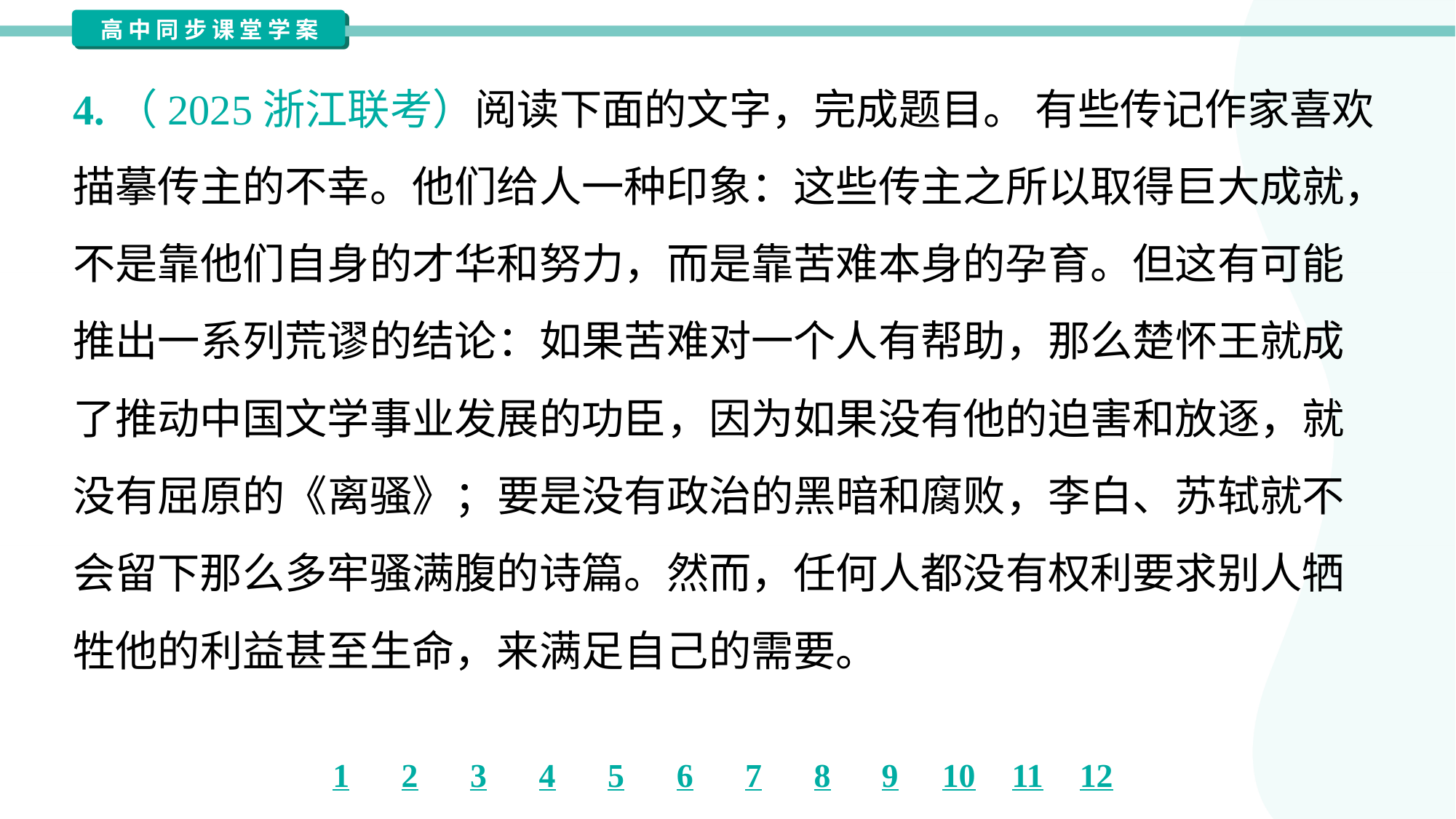

4.（2025浙江联考）阅读下面的文字，完成题目。 有些传记作家喜欢
描摹传主的不幸。他们给人一种印象：这些传主之所以取得巨大成就，
不是靠他们自身的才华和努力，而是靠苦难本身的孕育。但这有可能
推出一系列荒谬的结论：如果苦难对一个人有帮助，那么楚怀王就成
了推动中国文学事业发展的功臣，因为如果没有他的迫害和放逐，就
没有屈原的《离骚》；要是没有政治的黑暗和腐败，李白、苏轼就不
会留下那么多牢骚满腹的诗篇。然而，任何人都没有权利要求别人牺
牲他的利益甚至生命，来满足自己的需要。